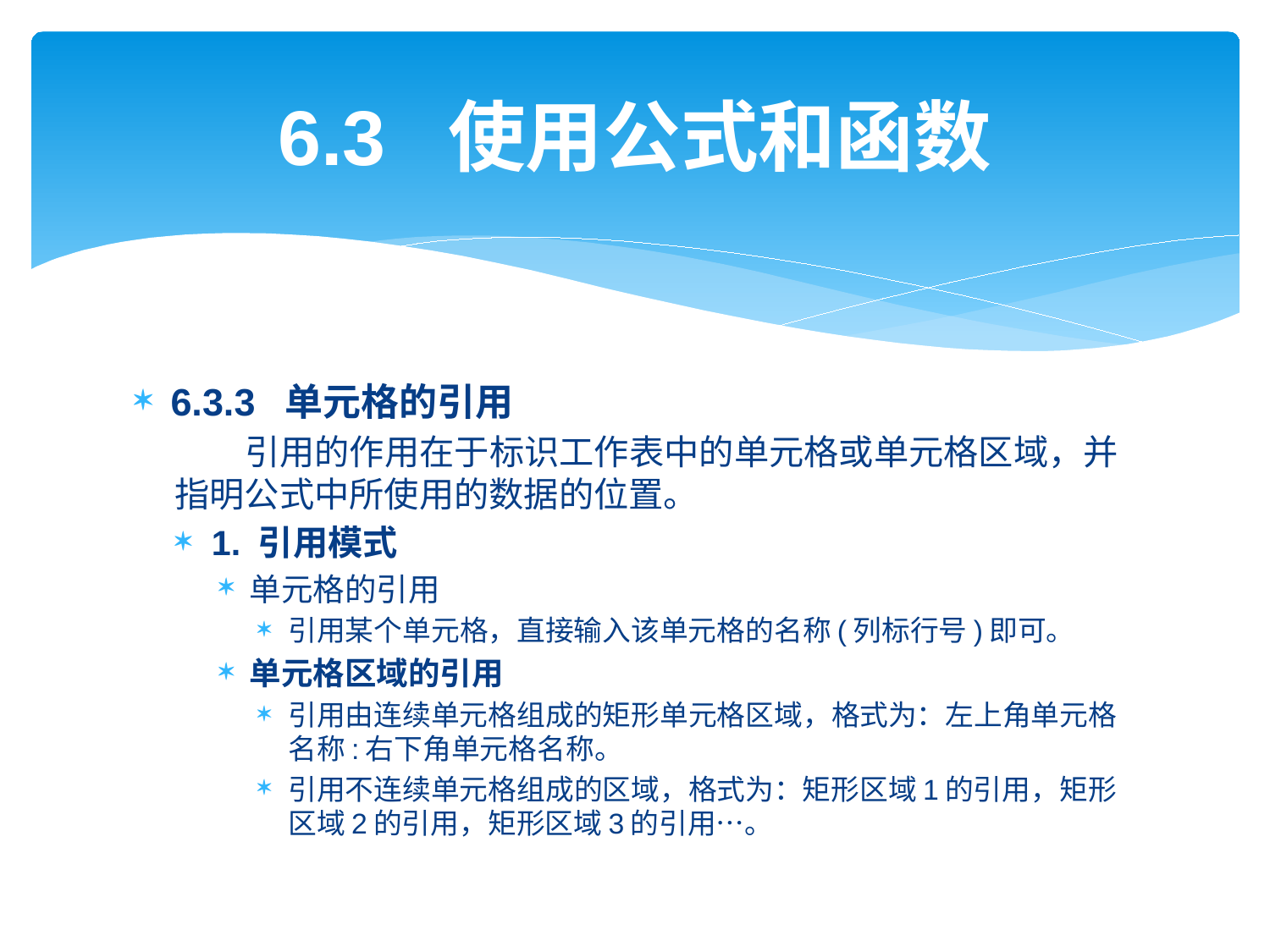

# 6.3  使用公式和函数
6.3.3  单元格的引用
        引用的作用在于标识工作表中的单元格或单元格区域，并指明公式中所使用的数据的位置。
1. 引用模式
单元格的引用
引用某个单元格，直接输入该单元格的名称(列标行号)即可。
单元格区域的引用
引用由连续单元格组成的矩形单元格区域，格式为：左上角单元格名称:右下角单元格名称。
引用不连续单元格组成的区域，格式为：矩形区域1的引用，矩形区域2的引用，矩形区域3的引用…。